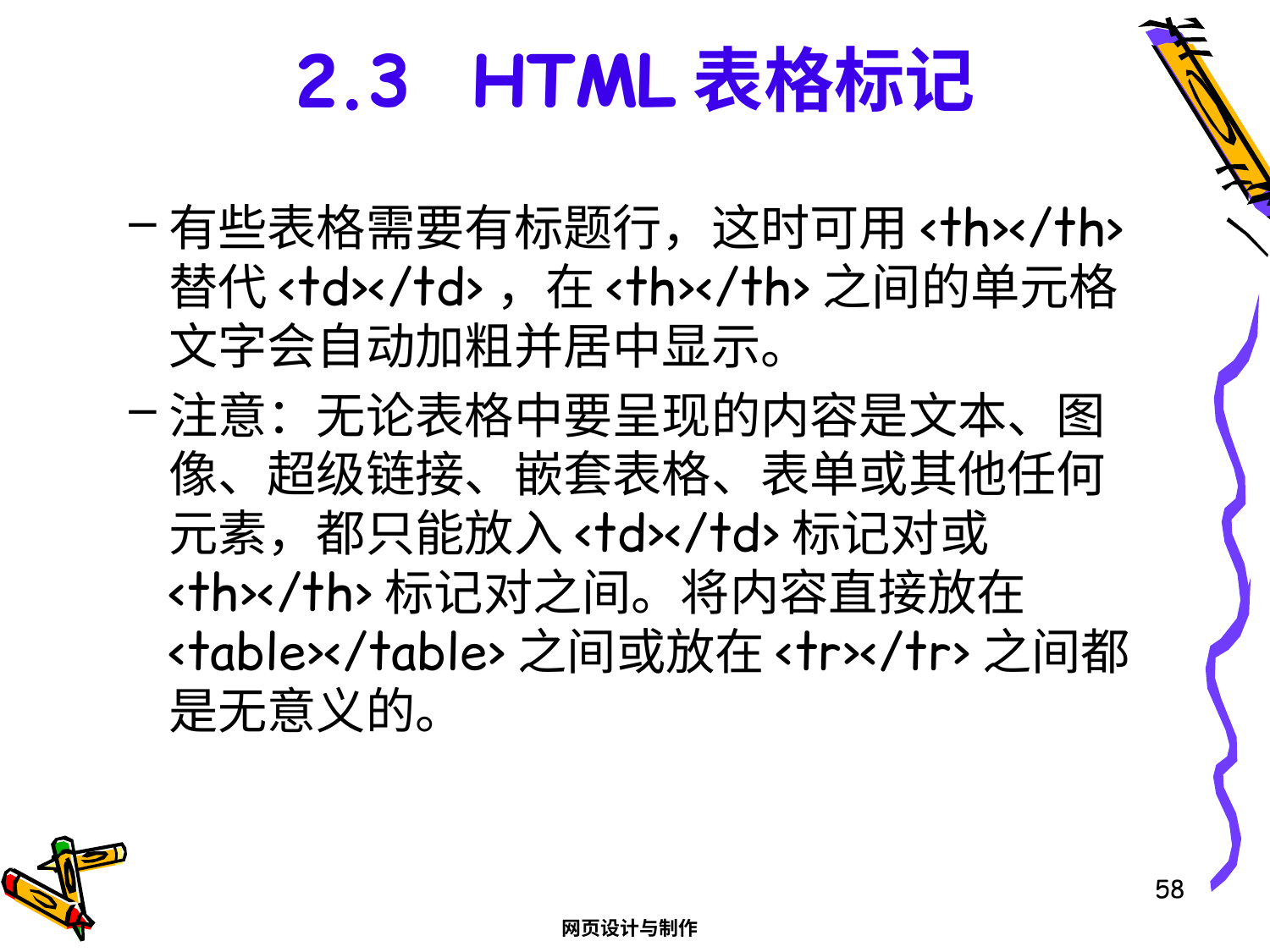

# 2.3  HTML表格标记
有些表格需要有标题行，这时可用<th></th>替代<td></td>，在<th></th>之间的单元格文字会自动加粗并居中显示。
注意：无论表格中要呈现的内容是文本、图像、超级链接、嵌套表格、表单或其他任何元素，都只能放入<td></td>标记对或<th></th>标记对之间。将内容直接放在<table></table>之间或放在<tr></tr>之间都是无意义的。
58
网页设计与制作